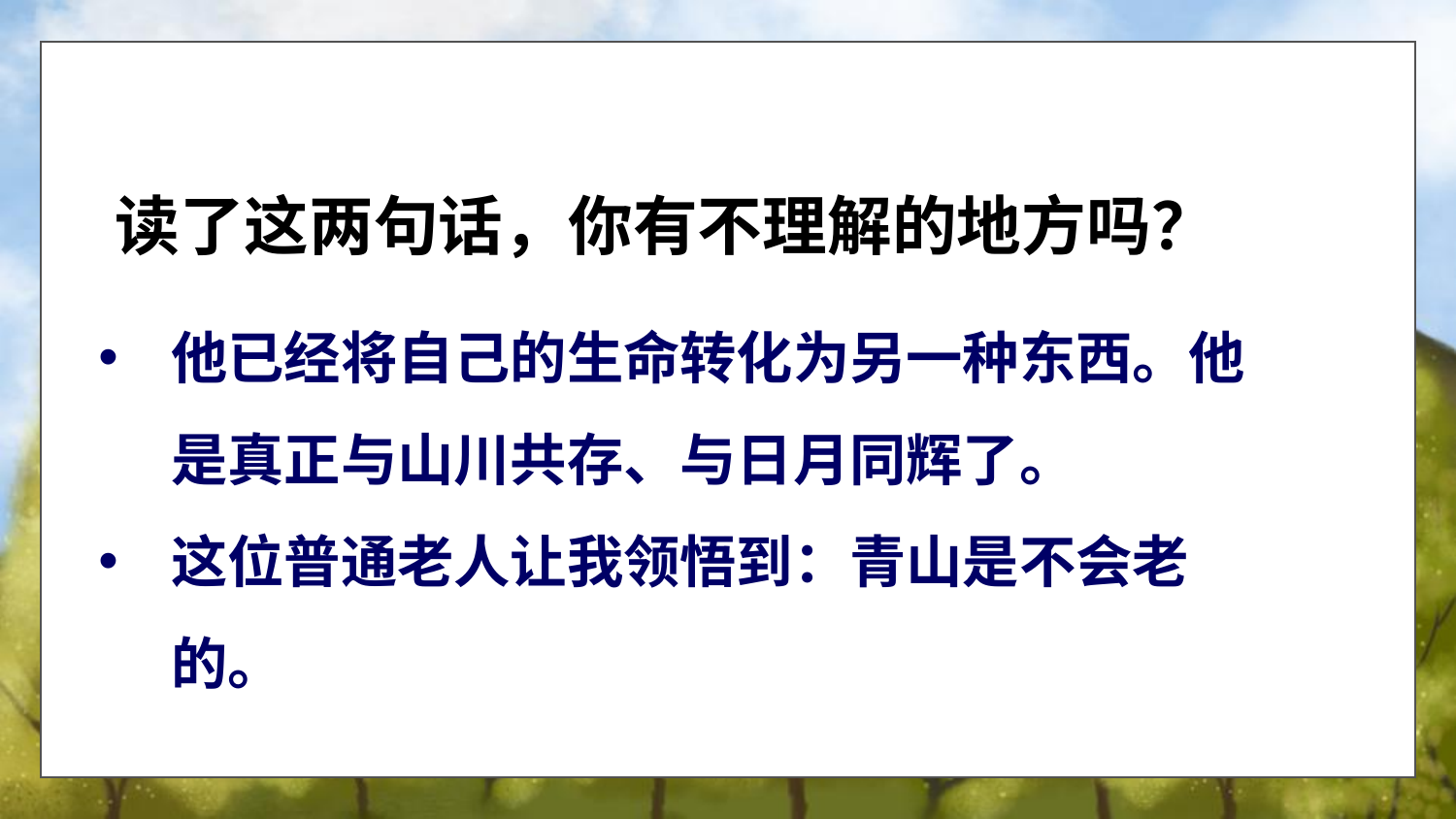

读了这两句话，你有不理解的地方吗？
他已经将自己的生命转化为另一种东西。他是真正与山川共存、与日月同辉了。
这位普通老人让我领悟到：青山是不会老的。